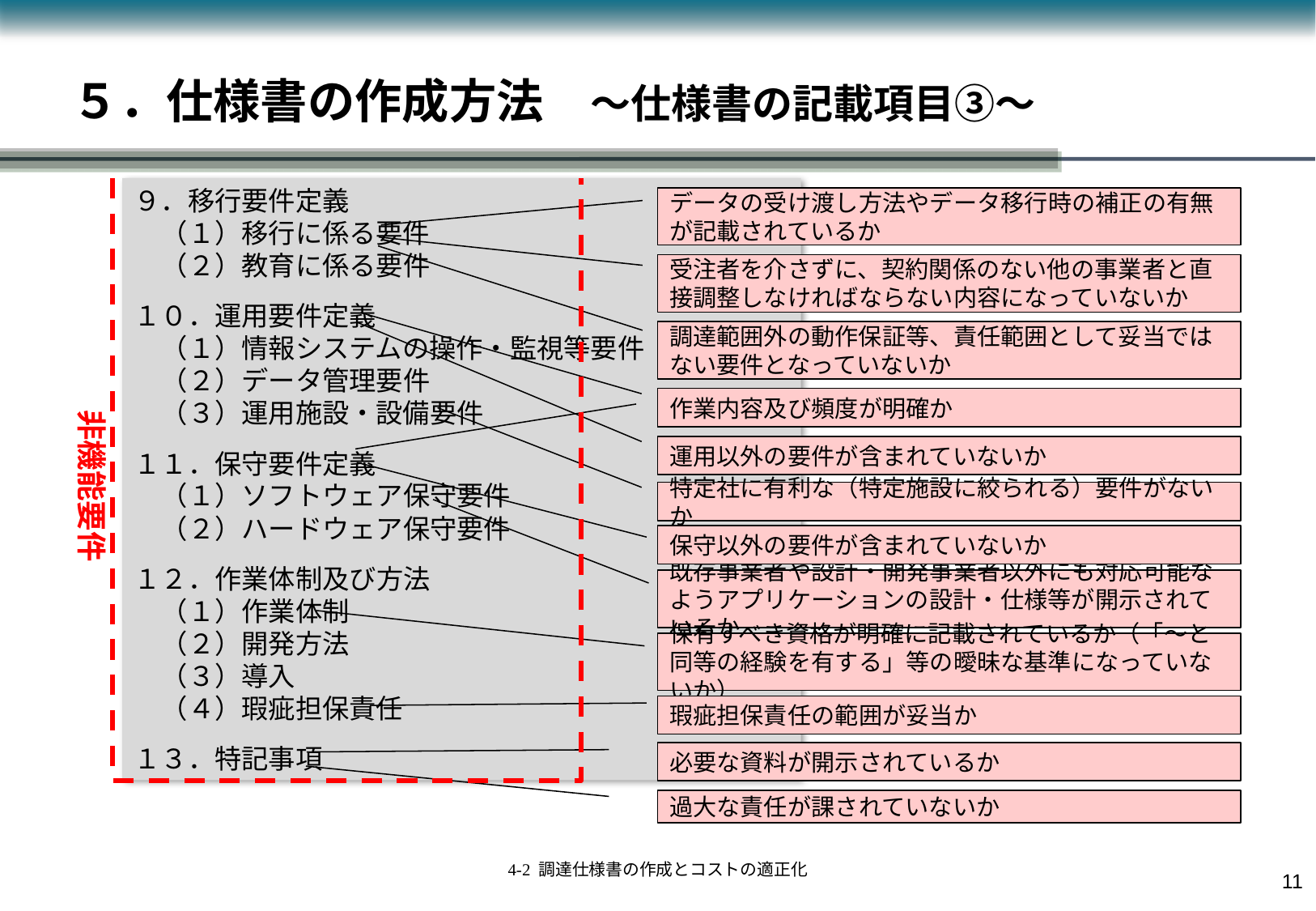

# ５．仕様書の作成方法　～仕様書の記載項目③～

９．移行要件定義
　（１）移行に係る要件
　（２）教育に係る要件

１０．運用要件定義
　（１）情報システムの操作・監視等要件
　（２）データ管理要件
　（３）運用施設・設備要件

１１．保守要件定義
　（１）ソフトウェア保守要件
　（２）ハードウェア保守要件

１２．作業体制及び方法
　（１）作業体制
　（２）開発方法
　（３）導入
　（４）瑕疵担保責任

１３．特記事項
データの受け渡し方法やデータ移行時の補正の有無が記載されているか
受注者を介さずに、契約関係のない他の事業者と直接調整しなければならない内容になっていないか
調達範囲外の動作保証等、責任範囲として妥当ではない要件となっていないか
作業内容及び頻度が明確か
作業内容及び頻度が明確か
非機能要件
運用以外の要件が含まれていないか
特定社に有利な（特定施設に絞られる）要件がないか
保守以外の要件が含まれていないか
既存事業者や設計・開発事業者以外にも対応可能なようアプリケーションの設計・仕様等が開示されているか
保有すべき資格が明確に記載されているか（「～と同等の経験を有する」等の曖昧な基準になっていないか）
瑕疵担保責任の範囲が妥当か
必要な資料が開示されているか
過大な責任が課されていないか
11
4-2 調達仕様書の作成とコストの適正化